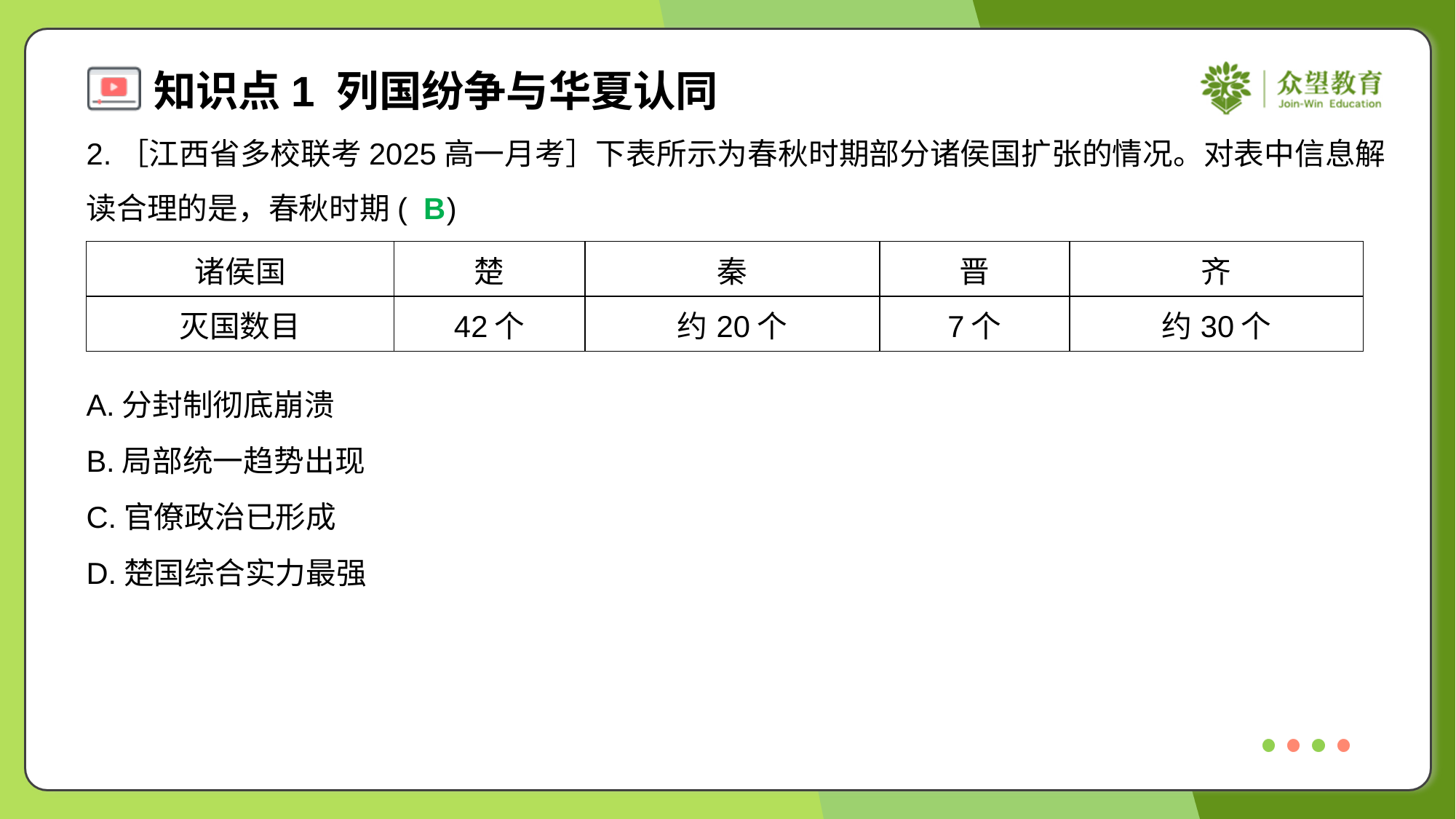

2.［江西省多校联考2025高一月考］下表所示为春秋时期部分诸侯国扩张的情况。对表中信息解
读合理的是，春秋时期(     )
B
| 诸侯国 | 楚 | 秦 | 晋 | 齐 |
| --- | --- | --- | --- | --- |
| 灭国数目 | 42个 | 约20个 | 7个 | 约30个 |
A.分封制彻底崩溃
B.局部统一趋势出现
C.官僚政治已形成
D.楚国综合实力最强